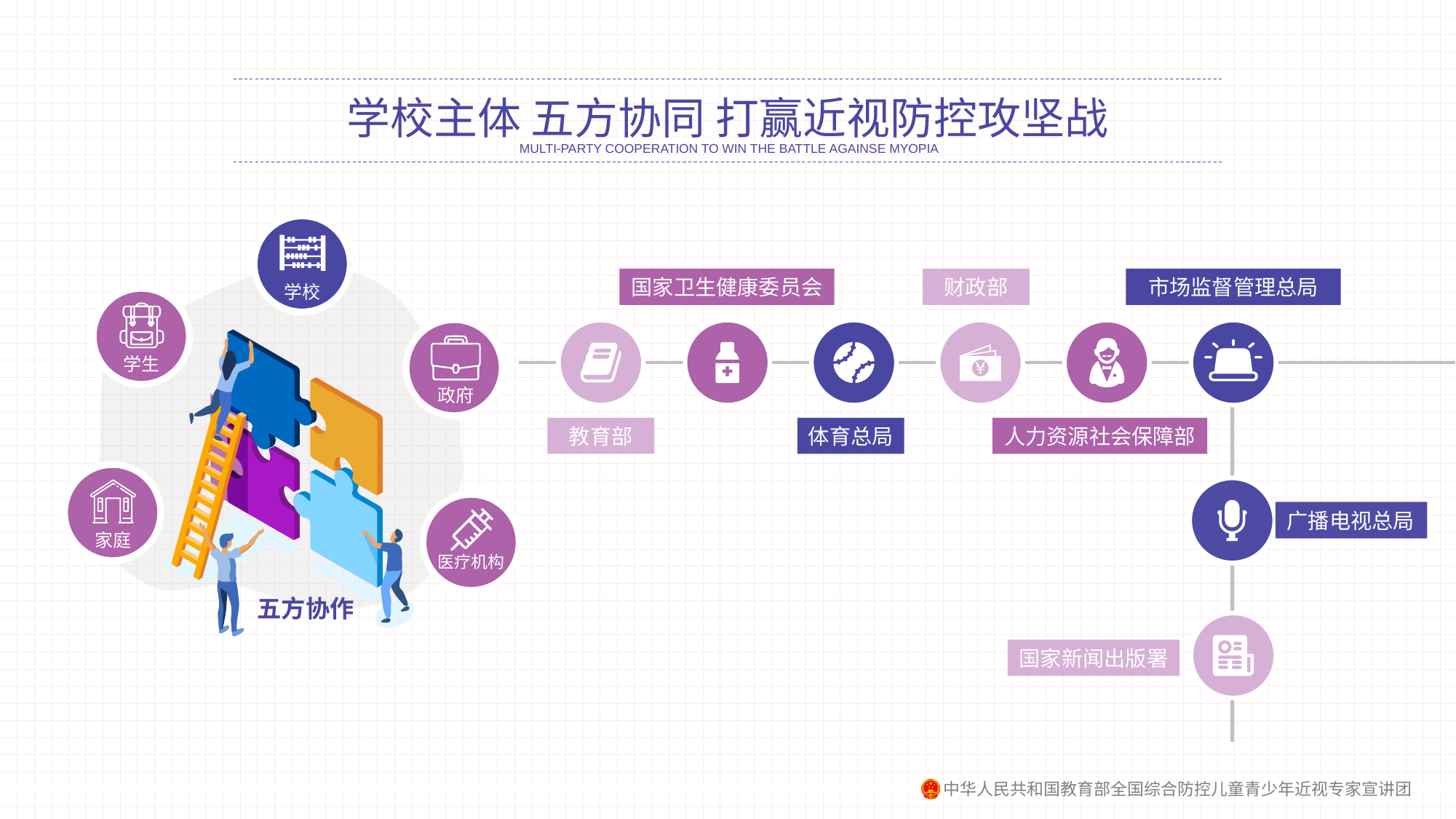

学校主体 五方协同 打赢近视防控攻坚战
MULTI-PARTY COOPERATION TO WIN THE BATTLE AGAINSE MYOPIA

学校

学生

政府

家庭

医疗机构
五方协作
国家卫生健康委员会
财政部
市场监督管理总局

教育部
体育总局
人力资源社会保障部

广播电视总局
广播电视总局

国家新闻出版署